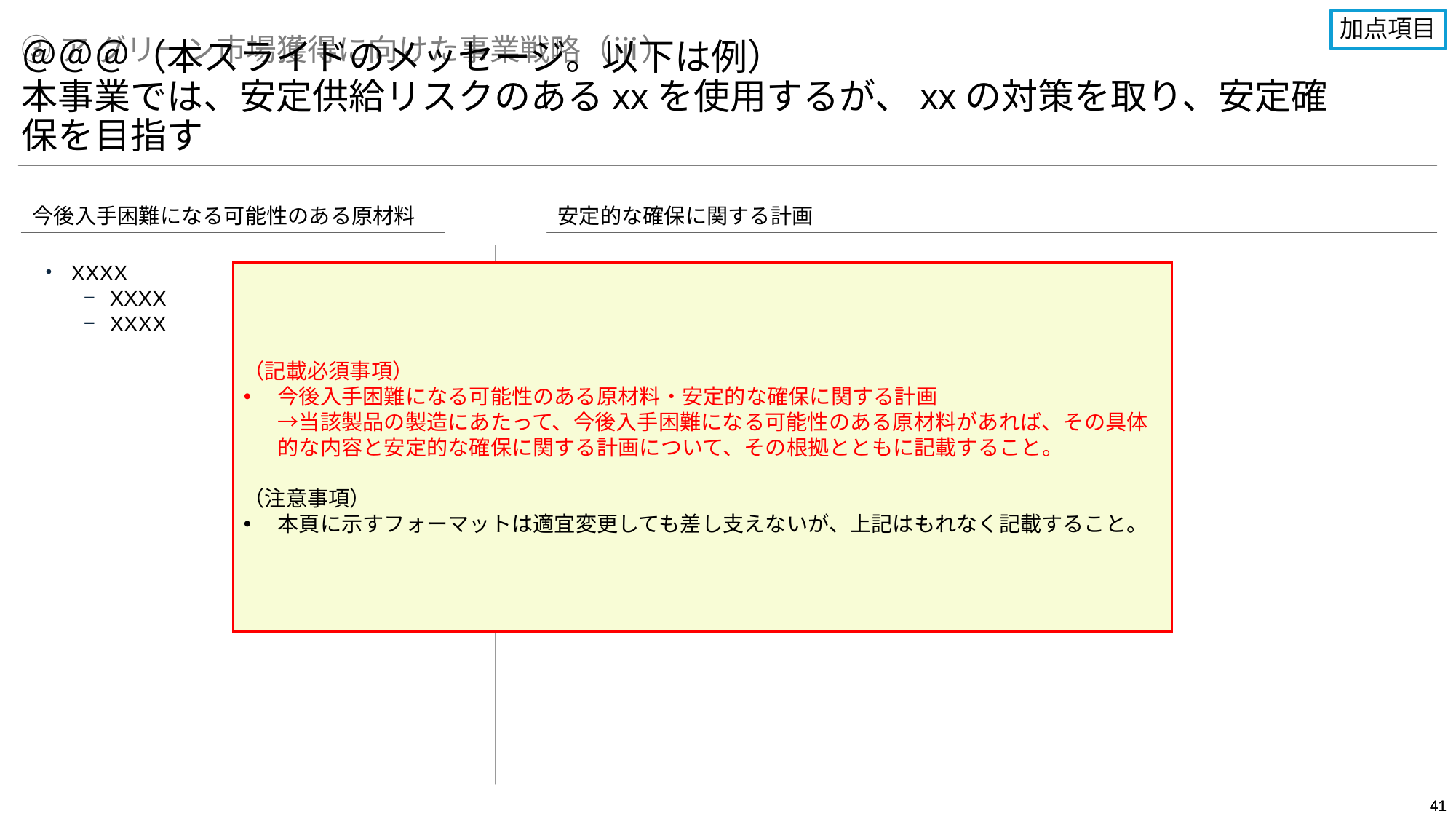

加点項目
③ア グリーン市場獲得に向けた事業戦略（ⅲ）
＠＠＠（本スライドのメッセージ。以下は例）
本事業では、安定供給リスクのあるxxを使用するが、xxの対策を取り、安定確保を目指す
今後入手困難になる可能性のある原材料
安定的な確保に関する計画
 ＞
XXXX
XXXX
XXXX
計画
XXXX
XXXX
根拠
XXXX
XXXX
（記載必須事項）
今後入手困難になる可能性のある原材料・安定的な確保に関する計画
→当該製品の製造にあたって、今後入手困難になる可能性のある原材料があれば、その具体的な内容と安定的な確保に関する計画について、その根拠とともに記載すること。

（注意事項）
本頁に示すフォーマットは適宜変更しても差し支えないが、上記はもれなく記載すること。